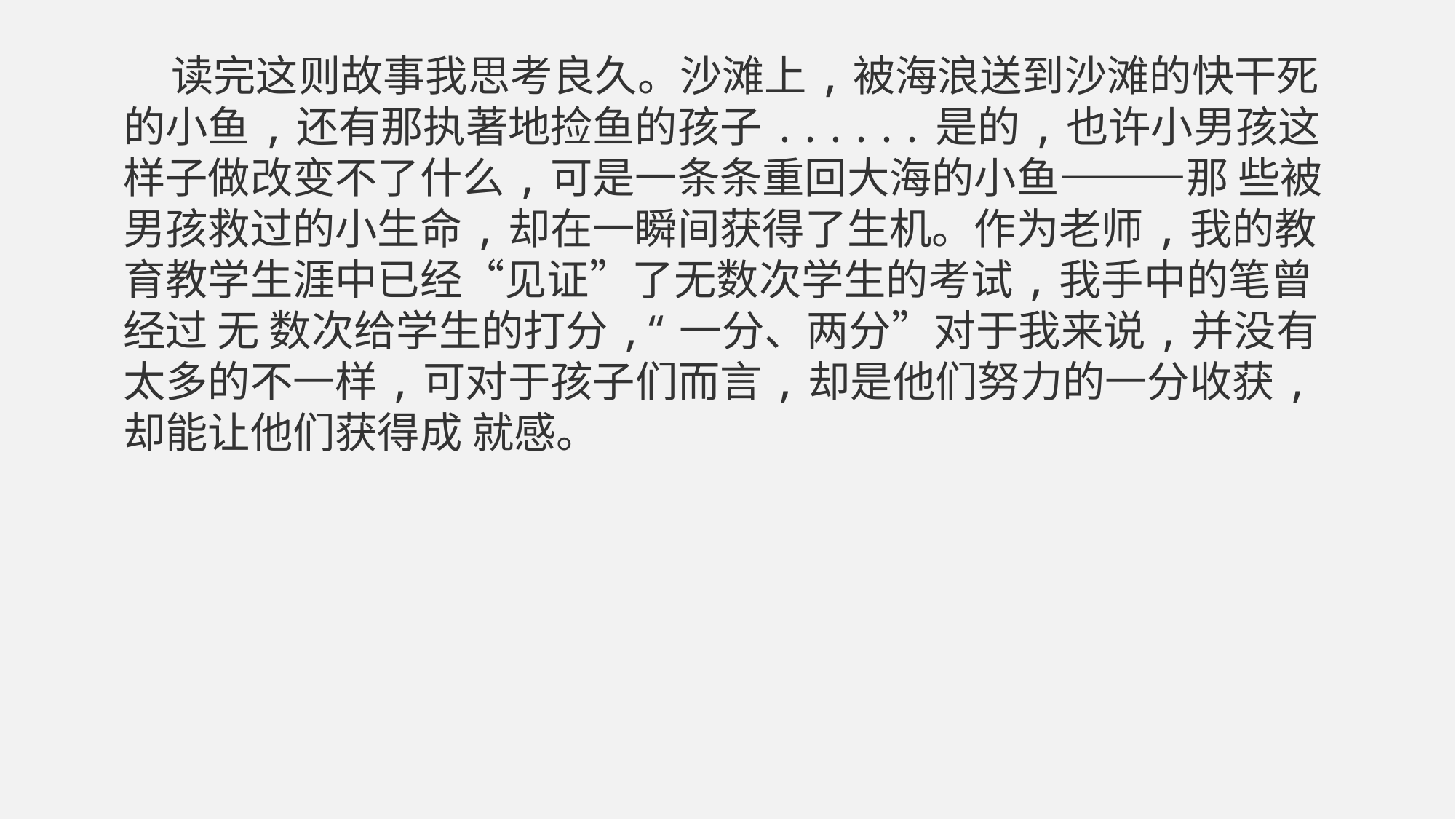

读完这则故事我思考良久。沙滩上,被海浪送到沙滩的快干死的小鱼,还有那执著地捡鱼的孩子......是的,也许小男孩这样子做改变不了什么,可是一条条重回大海的小鱼———那 些被男孩救过的小生命,却在一瞬间获得了生机。作为老师,我的教育教学生涯中已经“见证”了无数次学生的考试,我手中的笔曾经过 无 数次给学生的打分,“一分、两分”对于我来说,并没有太多的不一样,可对于孩子们而言,却是他们努力的一分收获,却能让他们获得成 就感。